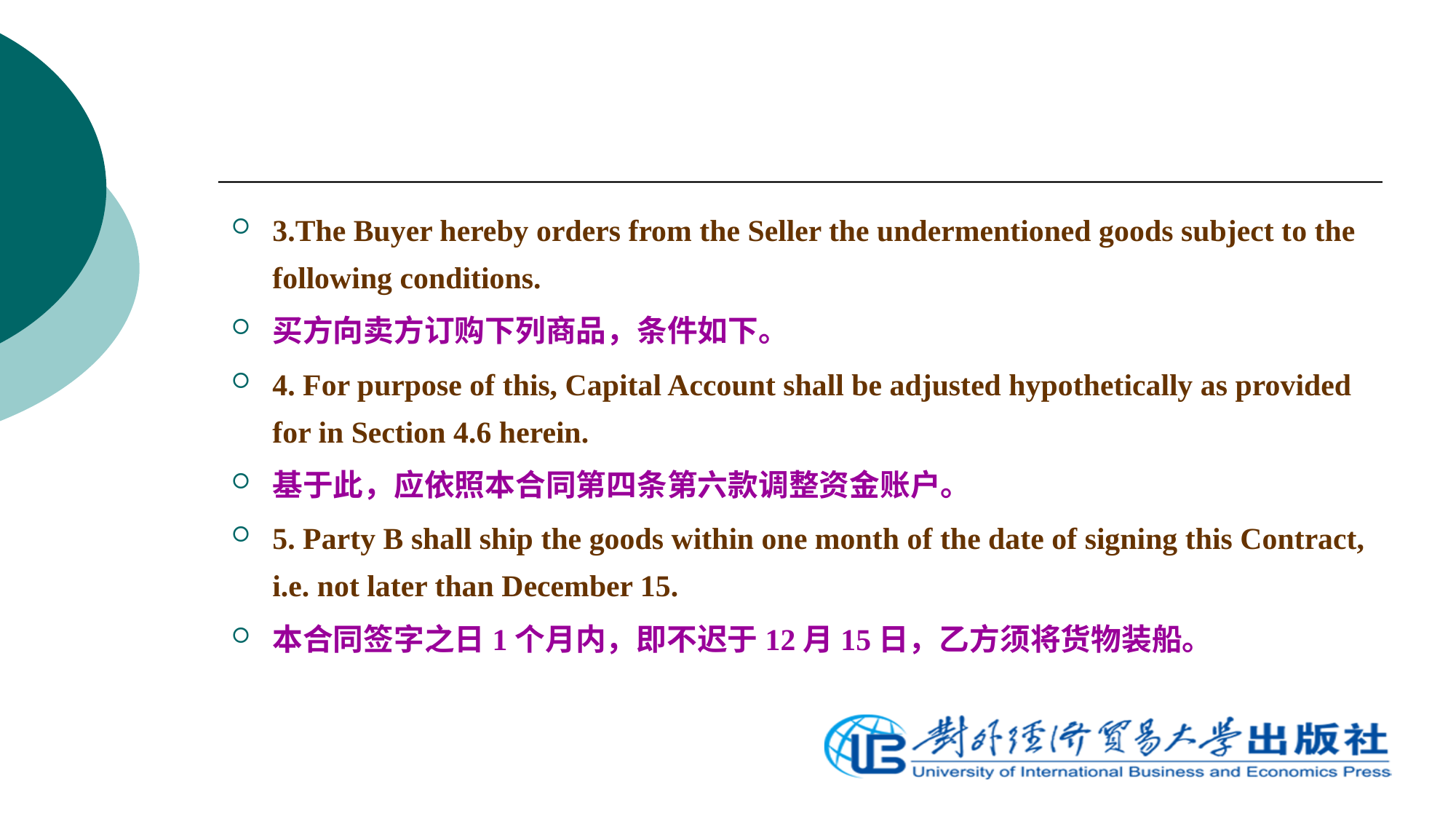

3.The Buyer hereby orders from the Seller the undermentioned goods subject to the following conditions.
买方向卖方订购下列商品，条件如下。
4. For purpose of this, Capital Account shall be adjusted hypothetically as provided for in Section 4.6 herein.
基于此，应依照本合同第四条第六款调整资金账户。
5. Party B shall ship the goods within one month of the date of signing this Contract, i.e. not later than December 15.
本合同签字之日1个月内，即不迟于12月15日，乙方须将货物装船。